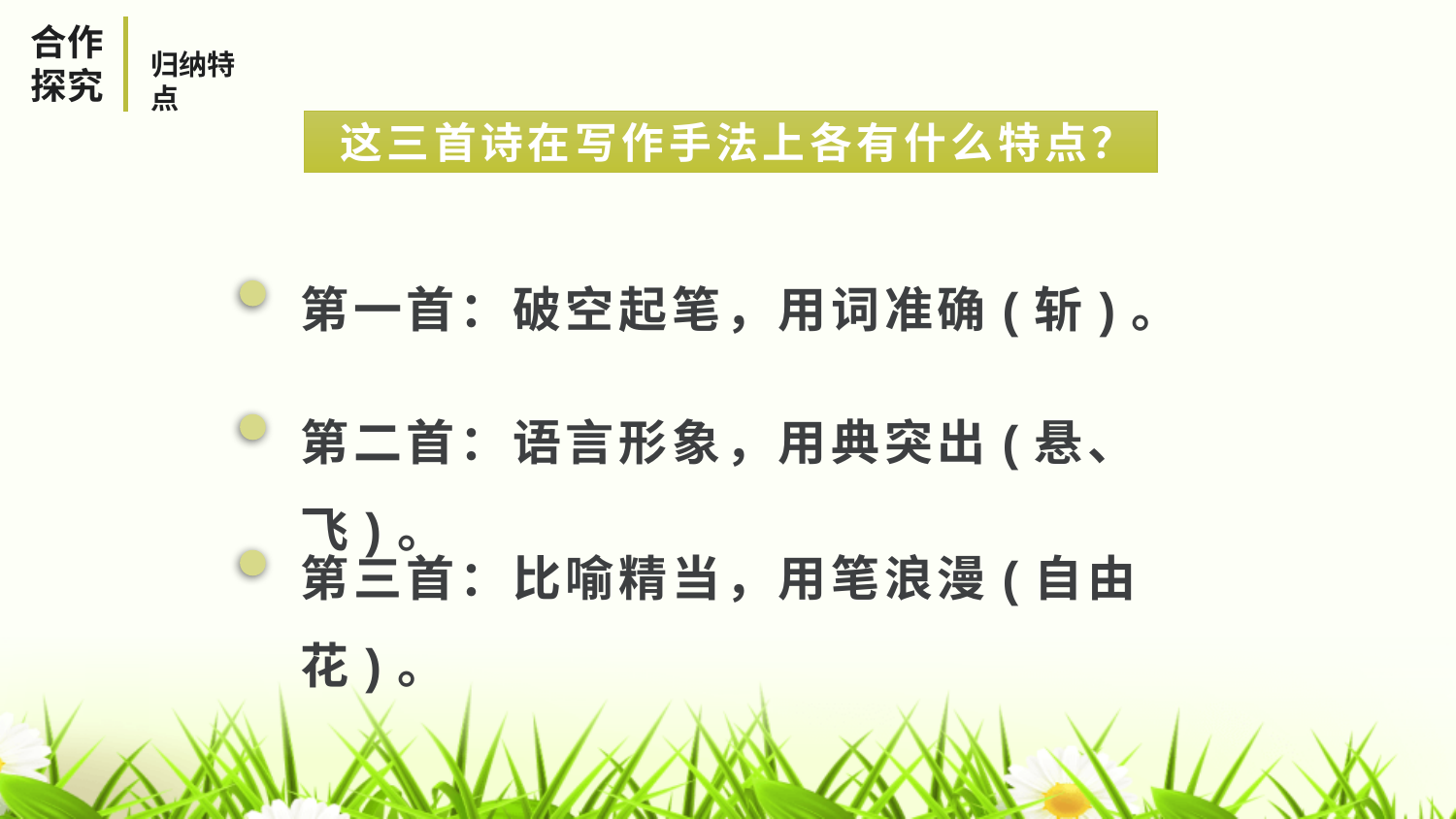

合作探究
归纳特点
 这三首诗在写作手法上各有什么特点？
第一首：破空起笔，用词准确(斩)。

第二首：语言形象，用典突出(悬、飞)。

第三首：比喻精当，用笔浪漫(自由花)。